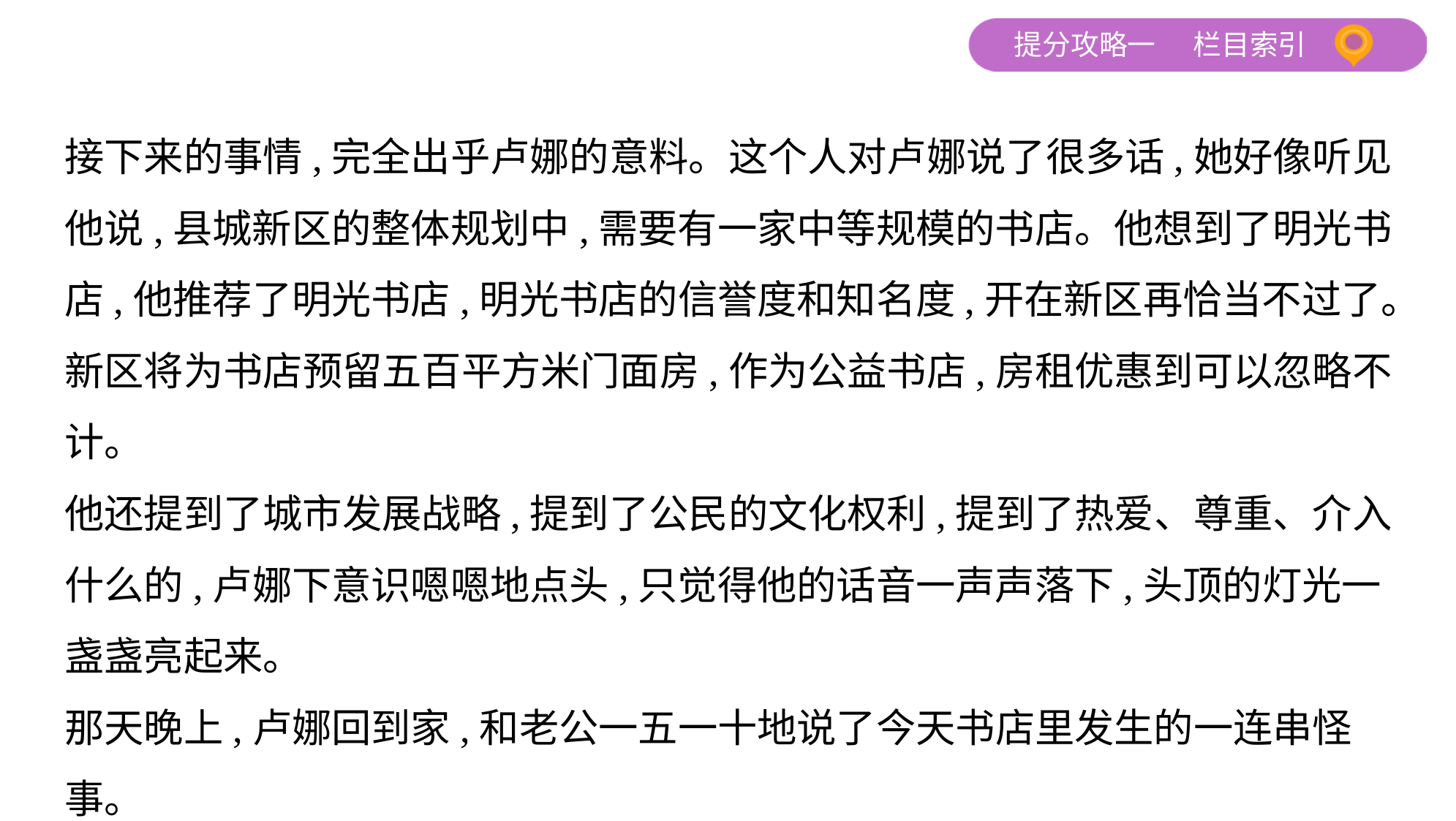

接下来的事情,完全出乎卢娜的意料。这个人对卢娜说了很多话,她好像听见
他说,县城新区的整体规划中,需要有一家中等规模的书店。他想到了明光书
店,他推荐了明光书店,明光书店的信誉度和知名度,开在新区再恰当不过了。
新区将为书店预留五百平方米门面房,作为公益书店,房租优惠到可以忽略不
计。
他还提到了城市发展战略,提到了公民的文化权利,提到了热爱、尊重、介入
什么的,卢娜下意识嗯嗯地点头,只觉得他的话音一声声落下,头顶的灯光一
盏盏亮起来。
那天晚上,卢娜回到家,和老公一五一十地说了今天书店里发生的一连串怪事。